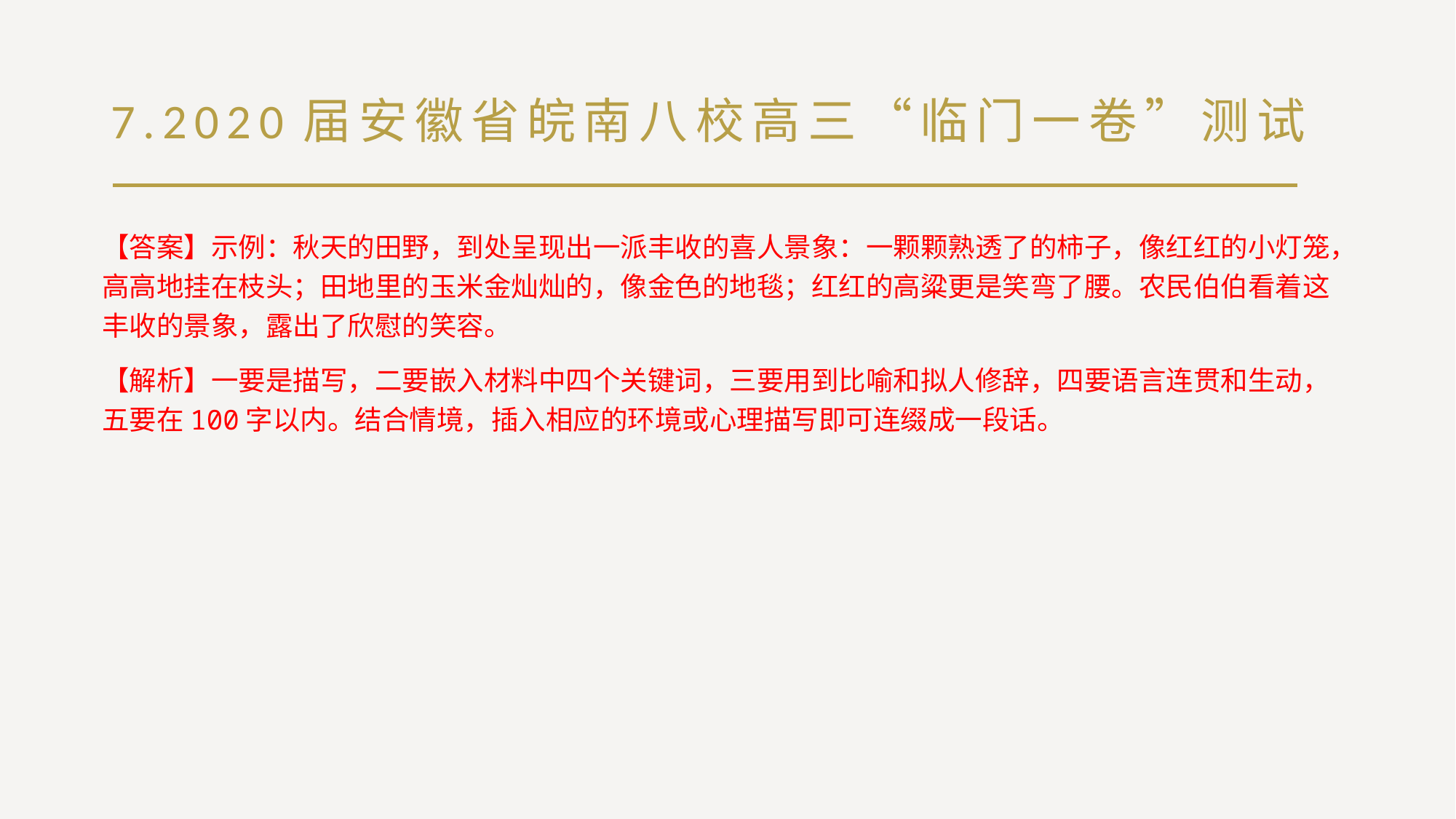

# 7.2020届安徽省皖南八校高三“临门一卷”测试
【答案】示例：秋天的田野，到处呈现出一派丰收的喜人景象：一颗颗熟透了的柿子，像红红的小灯笼，高高地挂在枝头；田地里的玉米金灿灿的，像金色的地毯；红红的高粱更是笑弯了腰。农民伯伯看着这丰收的景象，露出了欣慰的笑容。
【解析】一要是描写，二要嵌入材料中四个关键词，三要用到比喻和拟人修辞，四要语言连贯和生动，五要在100字以内。结合情境，插入相应的环境或心理描写即可连缀成一段话。